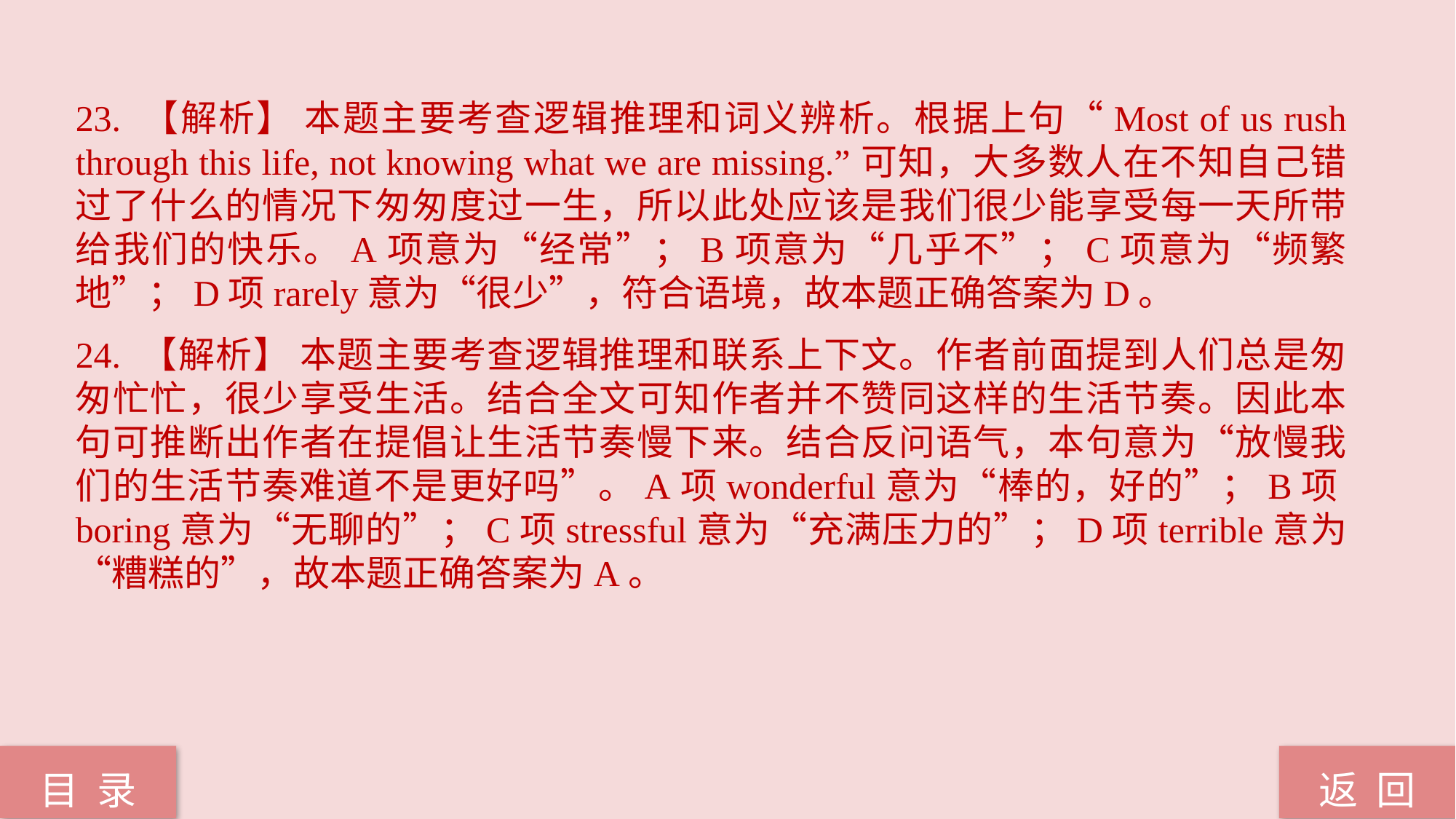

23. 【解析】 本题主要考查逻辑推理和词义辨析。根据上句“Most of us rush through this life, not knowing what we are missing.”可知，大多数人在不知自己错过了什么的情况下匆匆度过一生，所以此处应该是我们很少能享受每一天所带给我们的快乐。A项意为“经常”；B项意为“几乎不”；C项意为“频繁地”；D项rarely意为“很少”，符合语境，故本题正确答案为D。
24. 【解析】 本题主要考查逻辑推理和联系上下文。作者前面提到人们总是匆匆忙忙，很少享受生活。结合全文可知作者并不赞同这样的生活节奏。因此本句可推断出作者在提倡让生活节奏慢下来。结合反问语气，本句意为“放慢我们的生活节奏难道不是更好吗”。A项wonderful意为“棒的，好的”；B项boring意为“无聊的”；C项stressful意为“充满压力的”；D项terrible意为“糟糕的”，故本题正确答案为A。
返  回